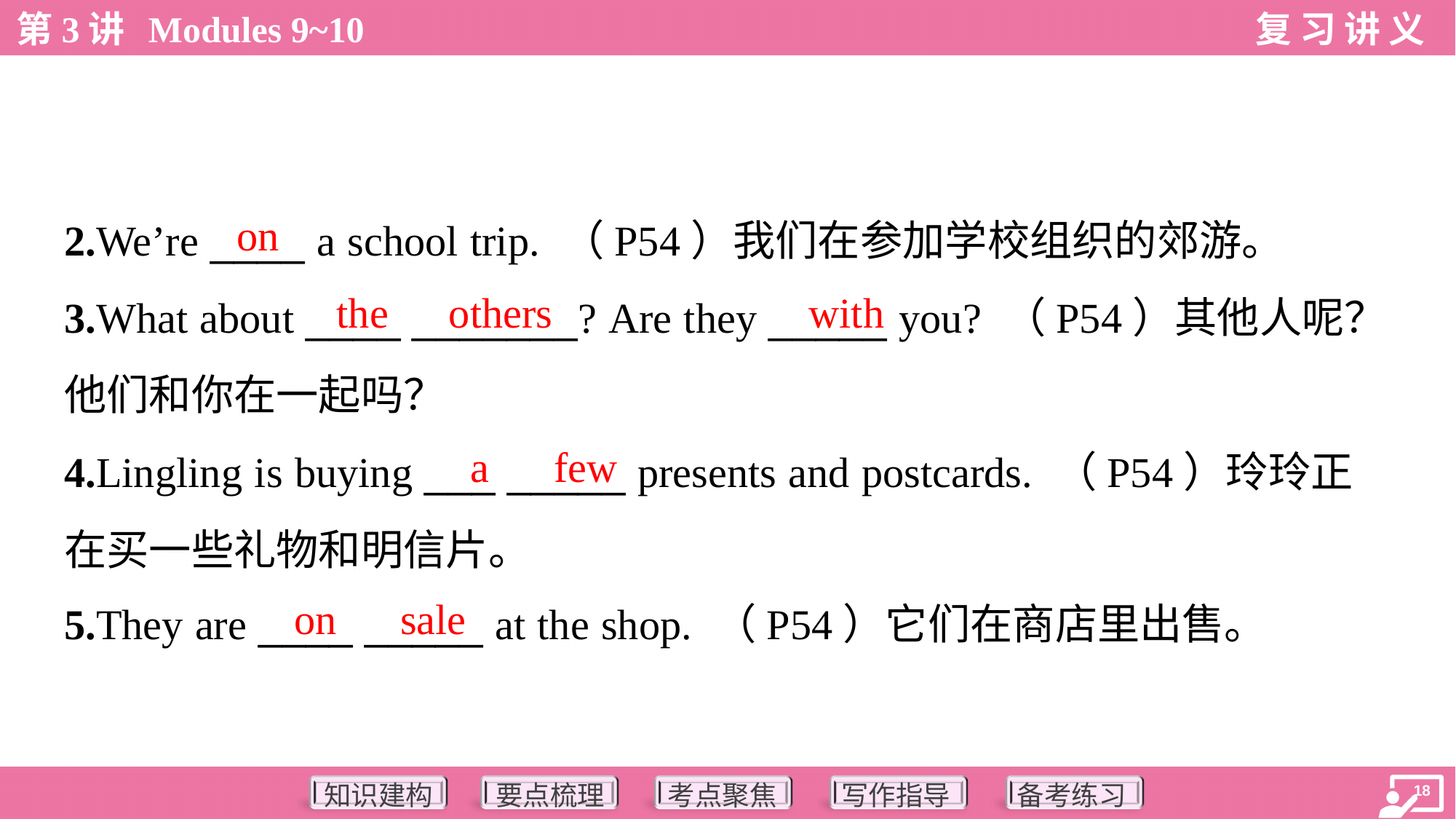

on
2.We’re ____ a school trip. （P54）我们在参加学校组织的郊游。
3.What about ____ _______? Are they _____ you? （P54）其他人呢？
他们和你在一起吗？
4.Lingling is buying ___ _____ presents and postcards. （P54）玲玲正
在买一些礼物和明信片。
5.They are ____ _____ at the shop. （P54）它们在商店里出售。
the
others
with
a
few
on
sale